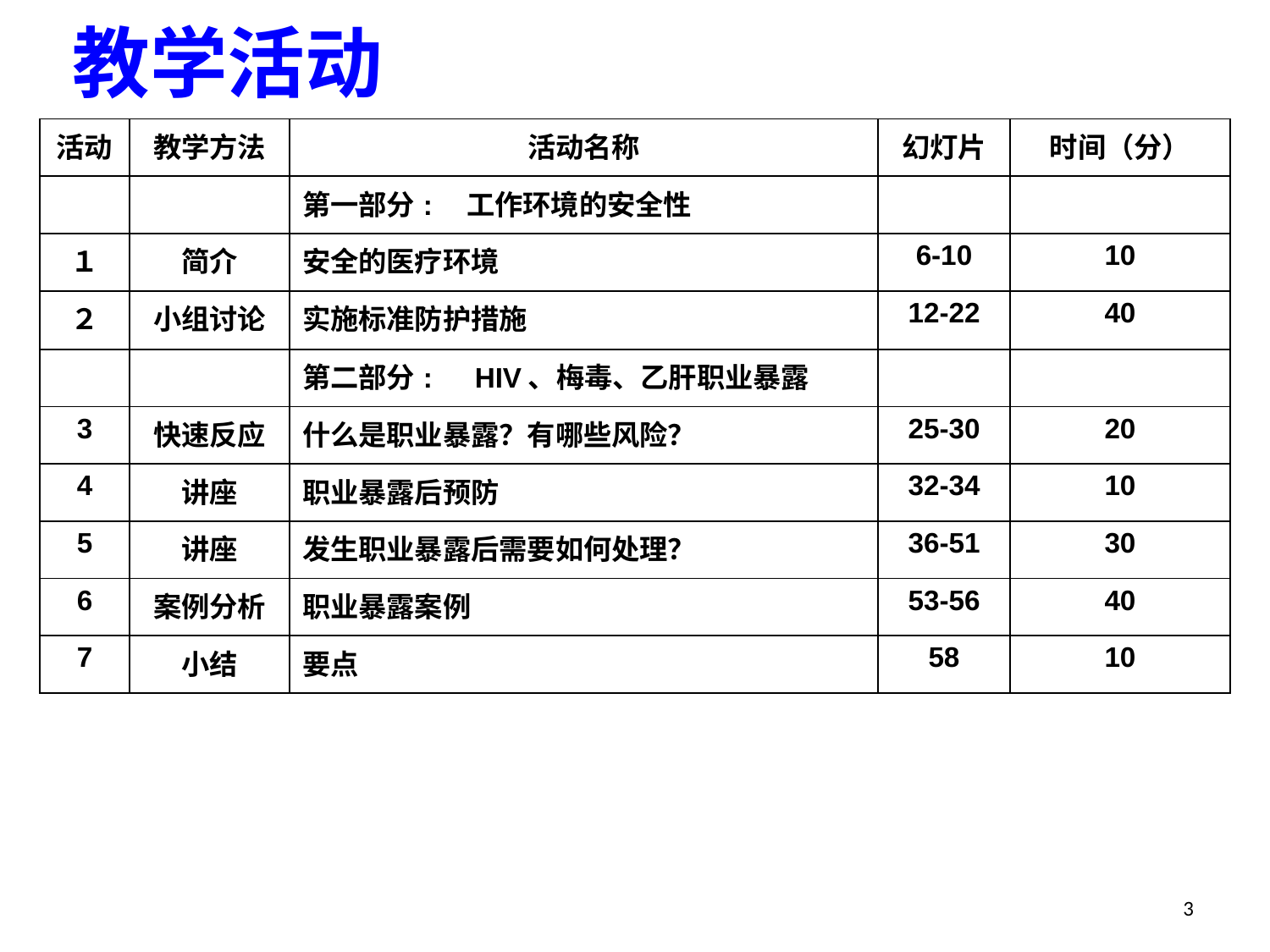

教学活动
| 活动 | 教学方法 | 活动名称 | 幻灯片 | 时间（分） |
| --- | --- | --- | --- | --- |
|  |  | 第一部分:　工作环境的安全性 |  |  |
| １ | 简介 | 安全的医疗环境 | 6-10 | 10 |
| ２ | 小组讨论 | 实施标准防护措施 | 12-22 | 40 |
|  |  | 第二部分:　HIV、梅毒、乙肝职业暴露 |  |  |
| 3 | 快速反应 | 什么是职业暴露？有哪些风险？ | 25-30 | 20 |
| 4 | 讲座 | 职业暴露后预防 | 32-34 | 10 |
| 5 | 讲座 | 发生职业暴露后需要如何处理？ | 36-51 | 30 |
| 6 | 案例分析 | 职业暴露案例 | 53-56 | 40 |
| 7 | 小结 | 要点 | 58 | 10 |
3